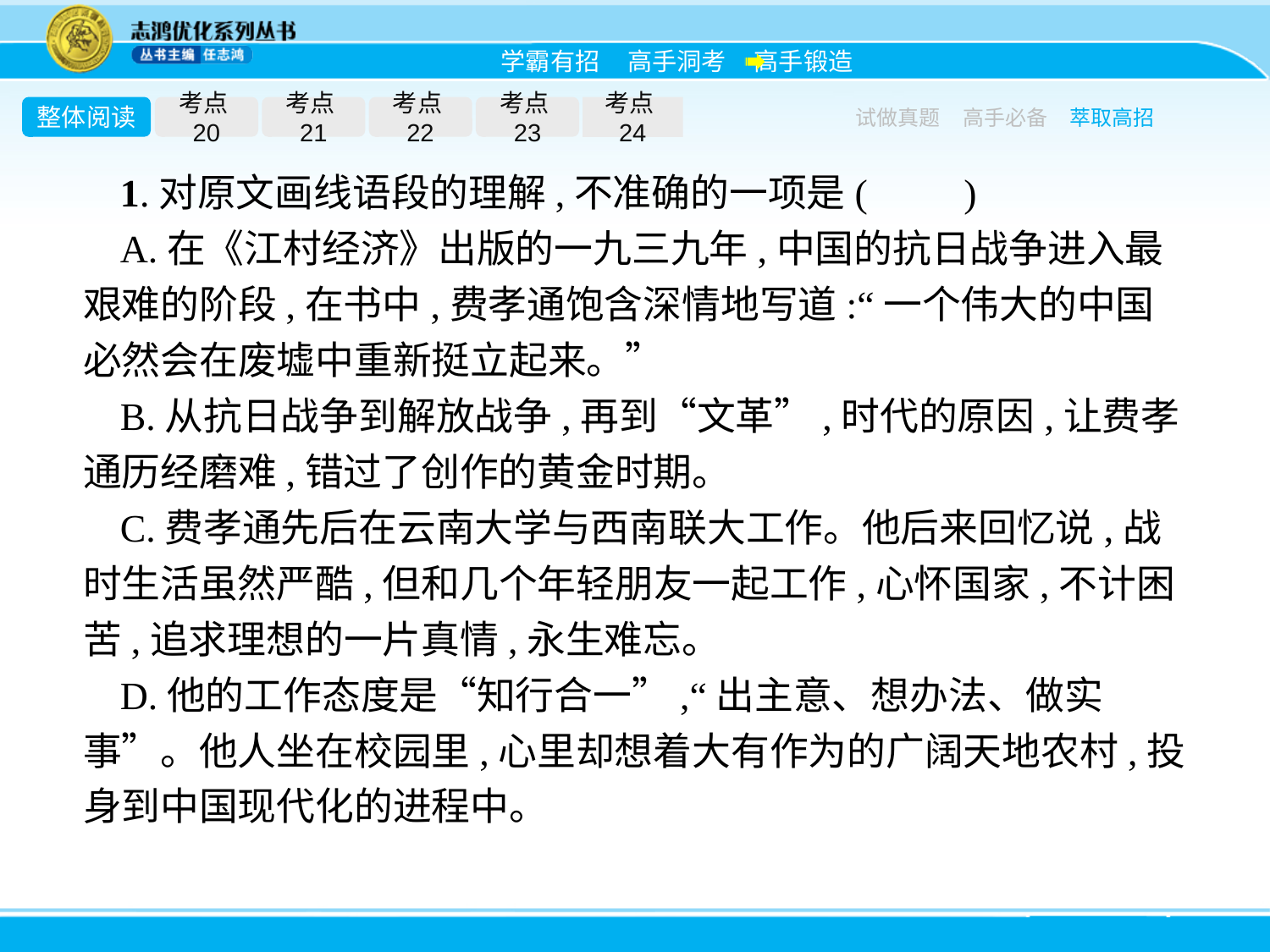

整体阅读
考点20
考点21
考点22
考点23
考点24
试做真题
高手必备
萃取高招
1.对原文画线语段的理解,不准确的一项是(　　)
A.在《江村经济》出版的一九三九年,中国的抗日战争进入最艰难的阶段,在书中,费孝通饱含深情地写道:“一个伟大的中国必然会在废墟中重新挺立起来。”
B.从抗日战争到解放战争,再到“文革”,时代的原因,让费孝通历经磨难,错过了创作的黄金时期。
C.费孝通先后在云南大学与西南联大工作。他后来回忆说,战时生活虽然严酷,但和几个年轻朋友一起工作,心怀国家,不计困苦,追求理想的一片真情,永生难忘。
D.他的工作态度是“知行合一”,“出主意、想办法、做实事”。他人坐在校园里,心里却想着大有作为的广阔天地农村,投身到中国现代化的进程中。